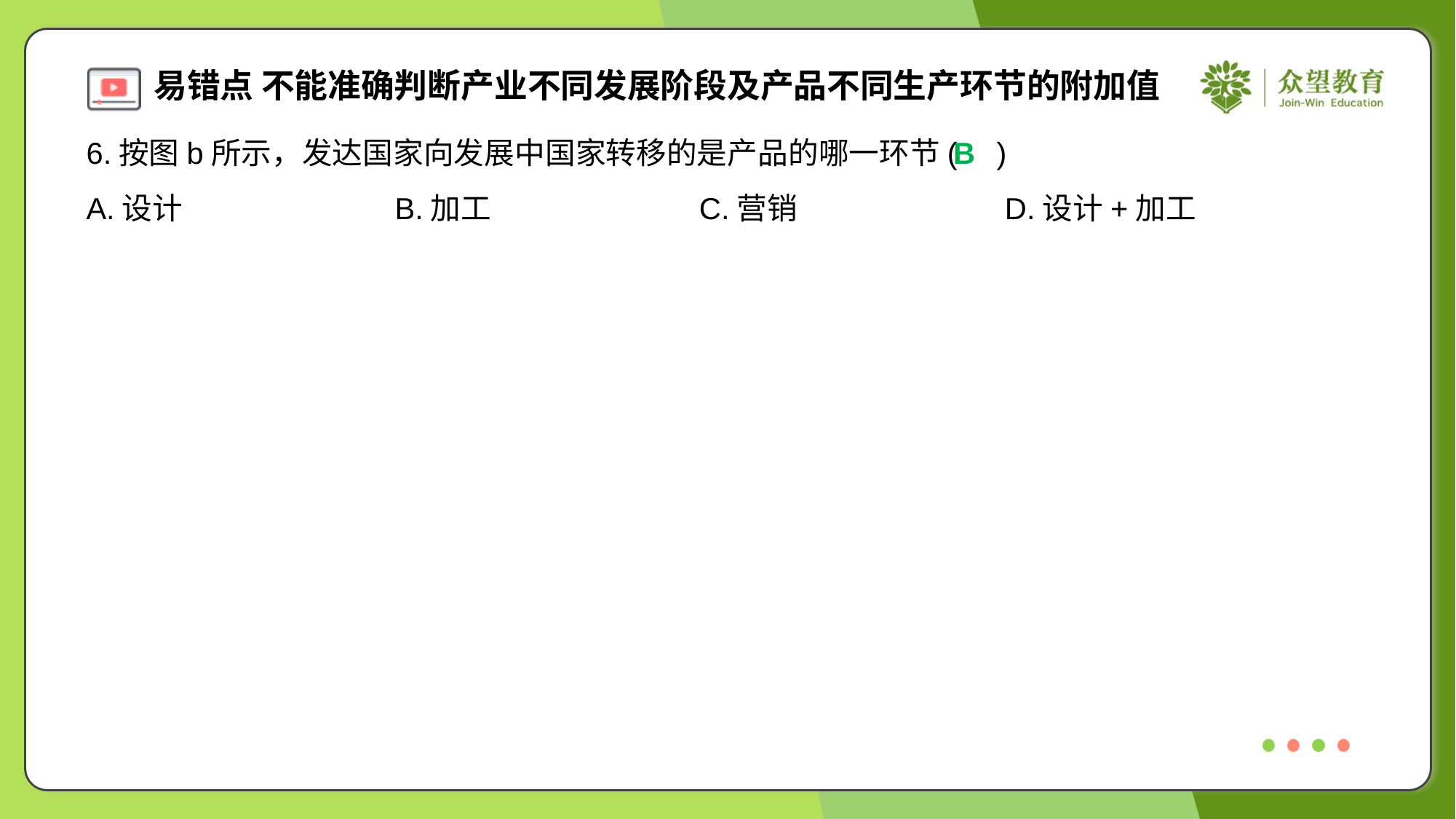

6.按图b所示，发达国家向发展中国家转移的是产品的哪一环节(     )
B
A.设计	B.加工	C.营销	D.设计+加工